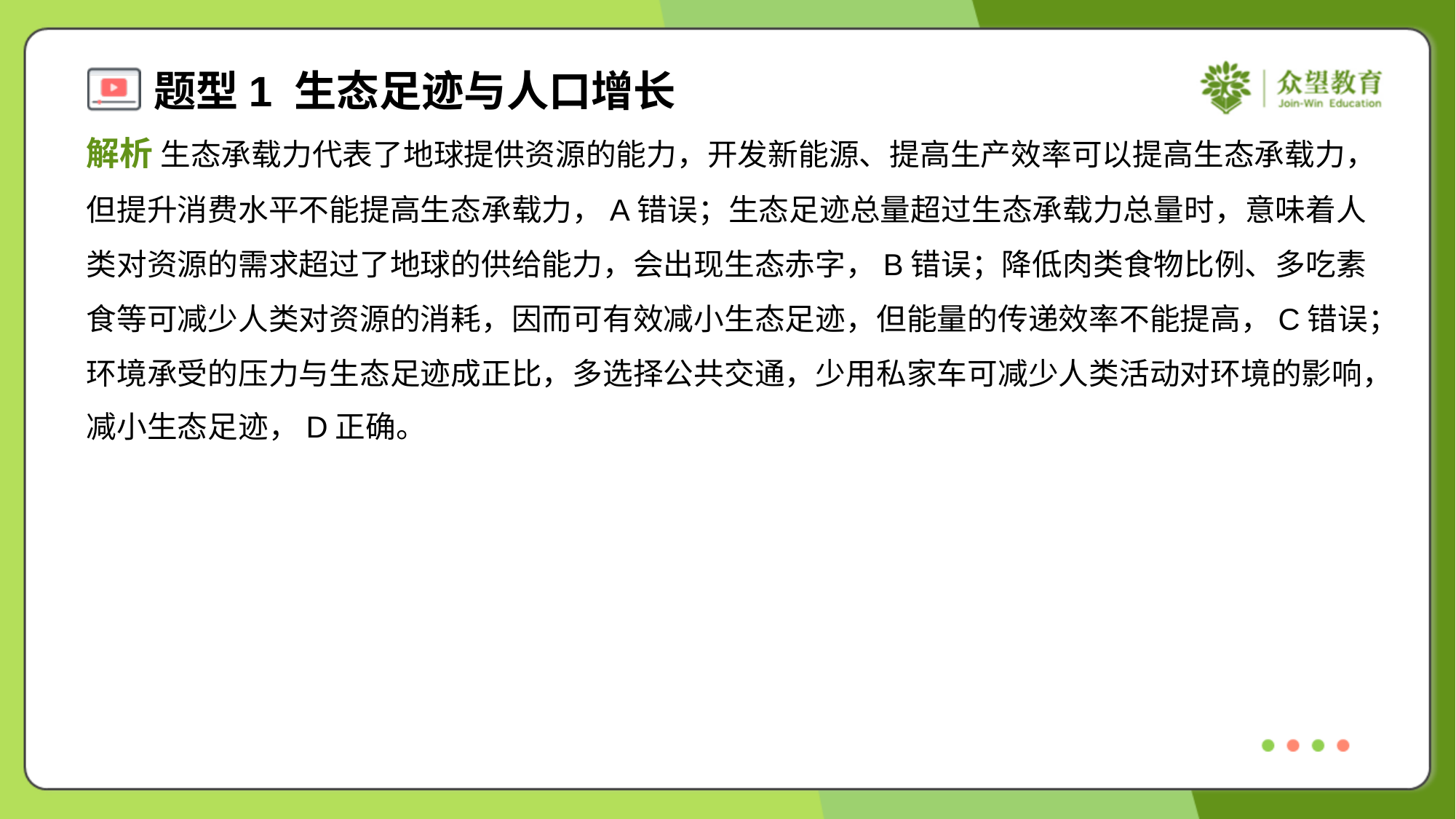

解析 生态承载力代表了地球提供资源的能力，开发新能源、提高生产效率可以提高生态承载力，
但提升消费水平不能提高生态承载力，A错误；生态足迹总量超过生态承载力总量时，意味着人
类对资源的需求超过了地球的供给能力，会出现生态赤字，B错误；降低肉类食物比例、多吃素
食等可减少人类对资源的消耗，因而可有效减小生态足迹，但能量的传递效率不能提高，C错误；
环境承受的压力与生态足迹成正比，多选择公共交通，少用私家车可减少人类活动对环境的影响，
减小生态足迹，D正确。